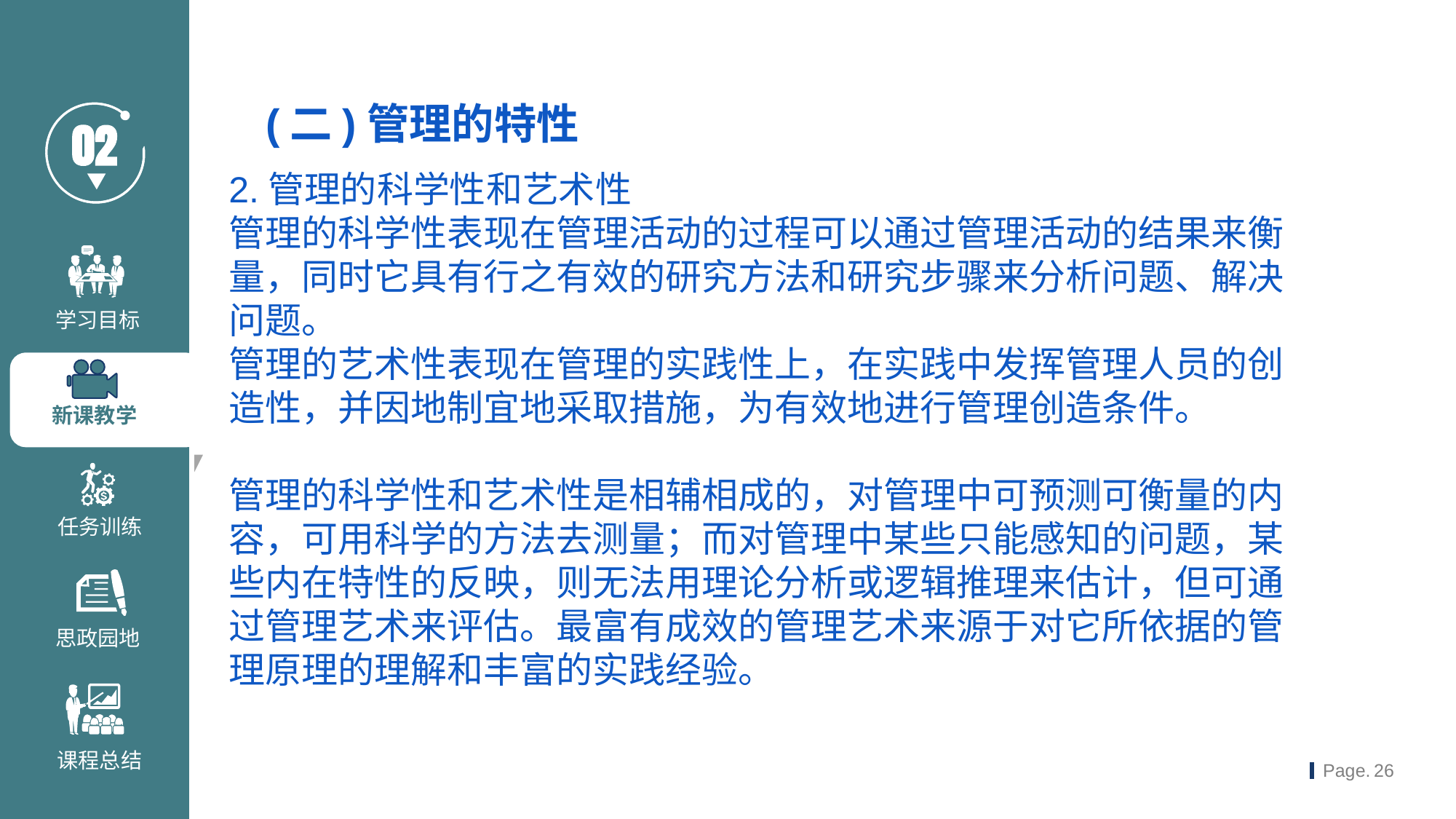

(二)管理的特性
2.管理的科学性和艺术性
管理的科学性表现在管理活动的过程可以通过管理活动的结果来衡量，同时它具有行之有效的研究方法和研究步骤来分析问题、解决问题。
管理的艺术性表现在管理的实践性上，在实践中发挥管理人员的创造性，并因地制宜地采取措施，为有效地进行管理创造条件。

管理的科学性和艺术性是相辅相成的，对管理中可预测可衡量的内容，可用科学的方法去测量；而对管理中某些只能感知的问题，某些内在特性的反映，则无法用理论分析或逻辑推理来估计，但可通过管理艺术来评估。最富有成效的管理艺术来源于对它所依据的管理原理的理解和丰富的实践经验。